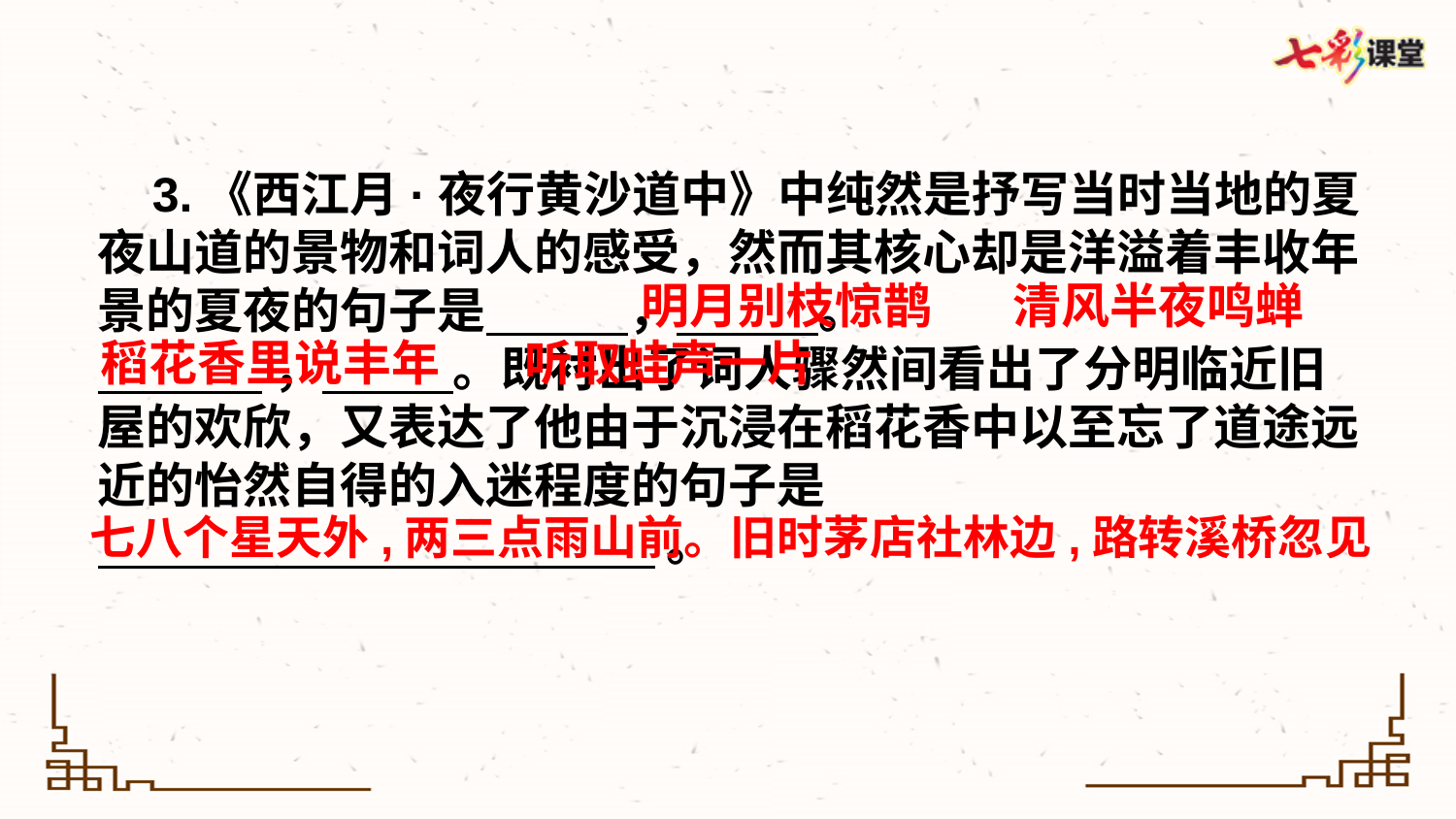

3.《西江月·夜行黄沙道中》中纯然是抒写当时当地的夏夜山道的景物和词人的感受，然而其核心却是洋溢着丰收年景的夏夜的句子是             ，             。
               ，            。既衬出了词人骤然间看出了分明临近旧屋的欢欣，又表达了他由于沉浸在稻花香中以至忘了道途远近的怡然自得的入迷程度的句子是
                                                   。
清风半夜鸣蝉
明月别枝惊鹊
稻花香里说丰年
听取蛙声一片
七八个星天外,两三点雨山前。旧时茅店社林边,路转溪桥忽见